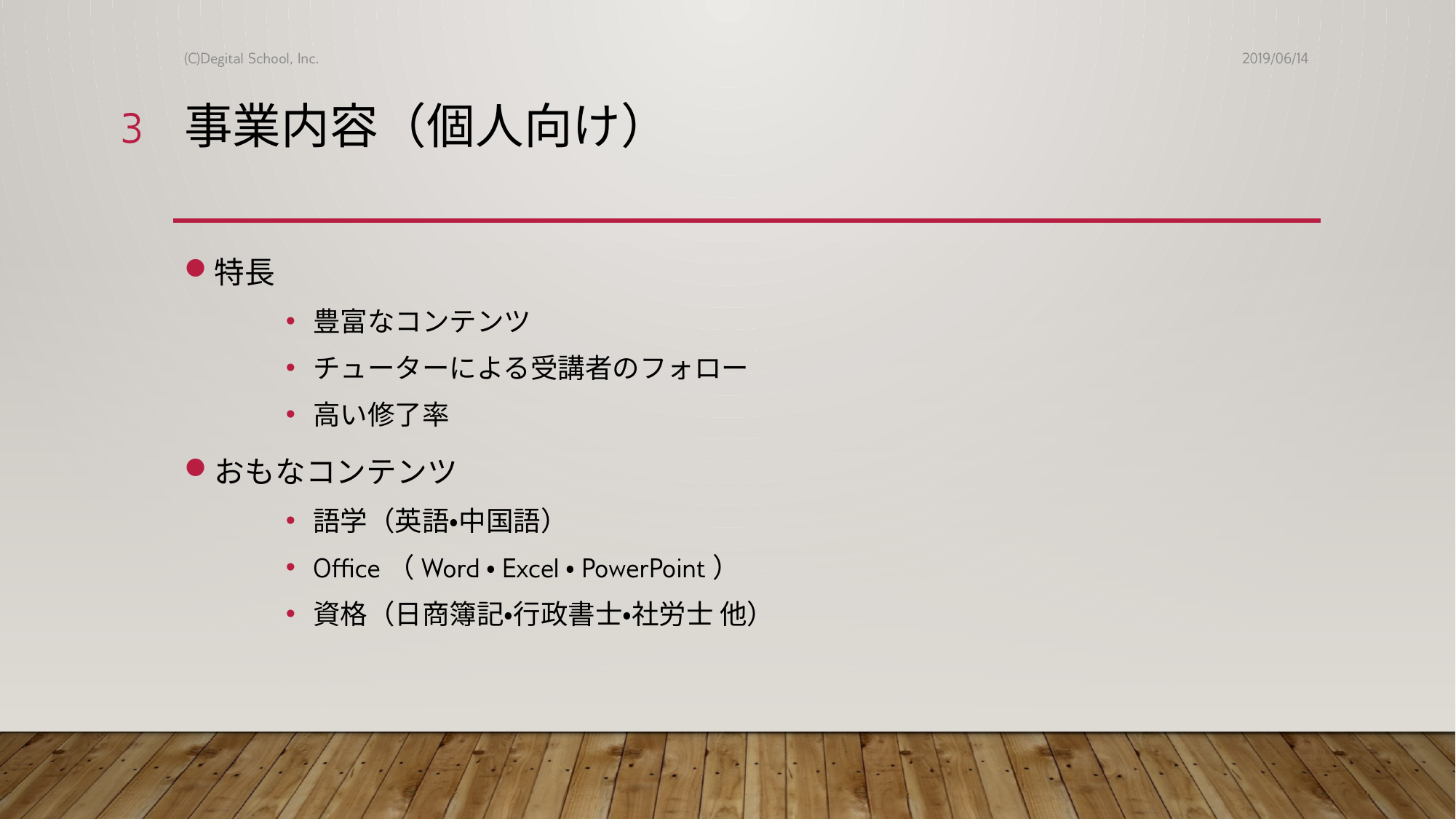

(C)Degital School, Inc.
2019/06/14
3
# 事業内容（個人向け）
特長
豊富なコンテンツ
チューターによる受講者のフォロー
高い修了率
おもなコンテンツ
語学（英語・中国語）
Office（Word・Excel・PowerPoint）
資格（日商簿記・行政書士・社労士 他）